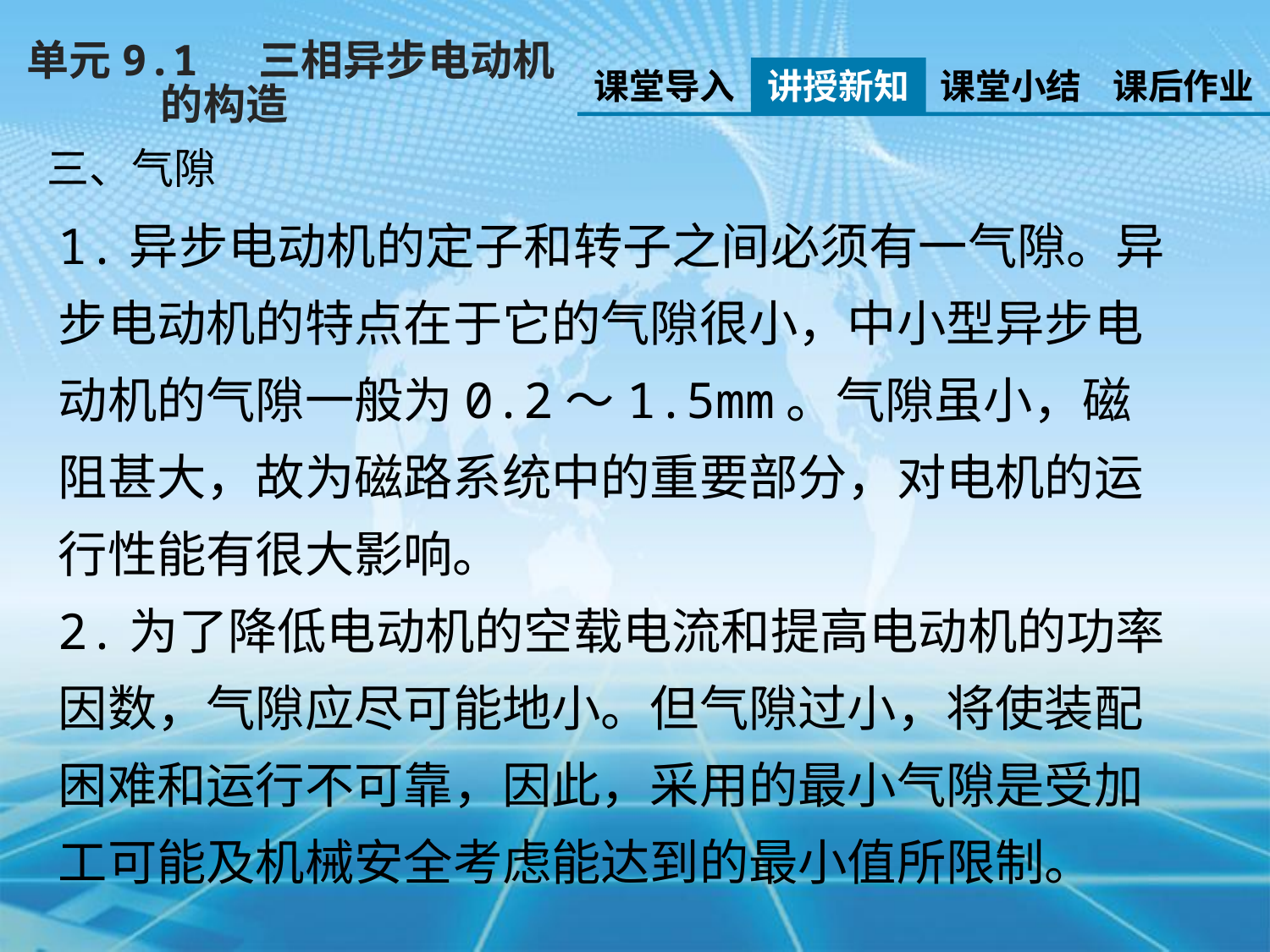

单元9.1  三相异步电动机
             的构造
课堂导入
讲授新知
课堂小结
课后作业
三、气隙
1.异步电动机的定子和转子之间必须有一气隙。异步电动机的特点在于它的气隙很小，中小型异步电动机的气隙一般为0.2～1.5mm。气隙虽小，磁阻甚大，故为磁路系统中的重要部分，对电机的运行性能有很大影响。
2.为了降低电动机的空载电流和提高电动机的功率因数，气隙应尽可能地小。但气隙过小，将使装配困难和运行不可靠，因此，采用的最小气隙是受加工可能及机械安全考虑能达到的最小值所限制。